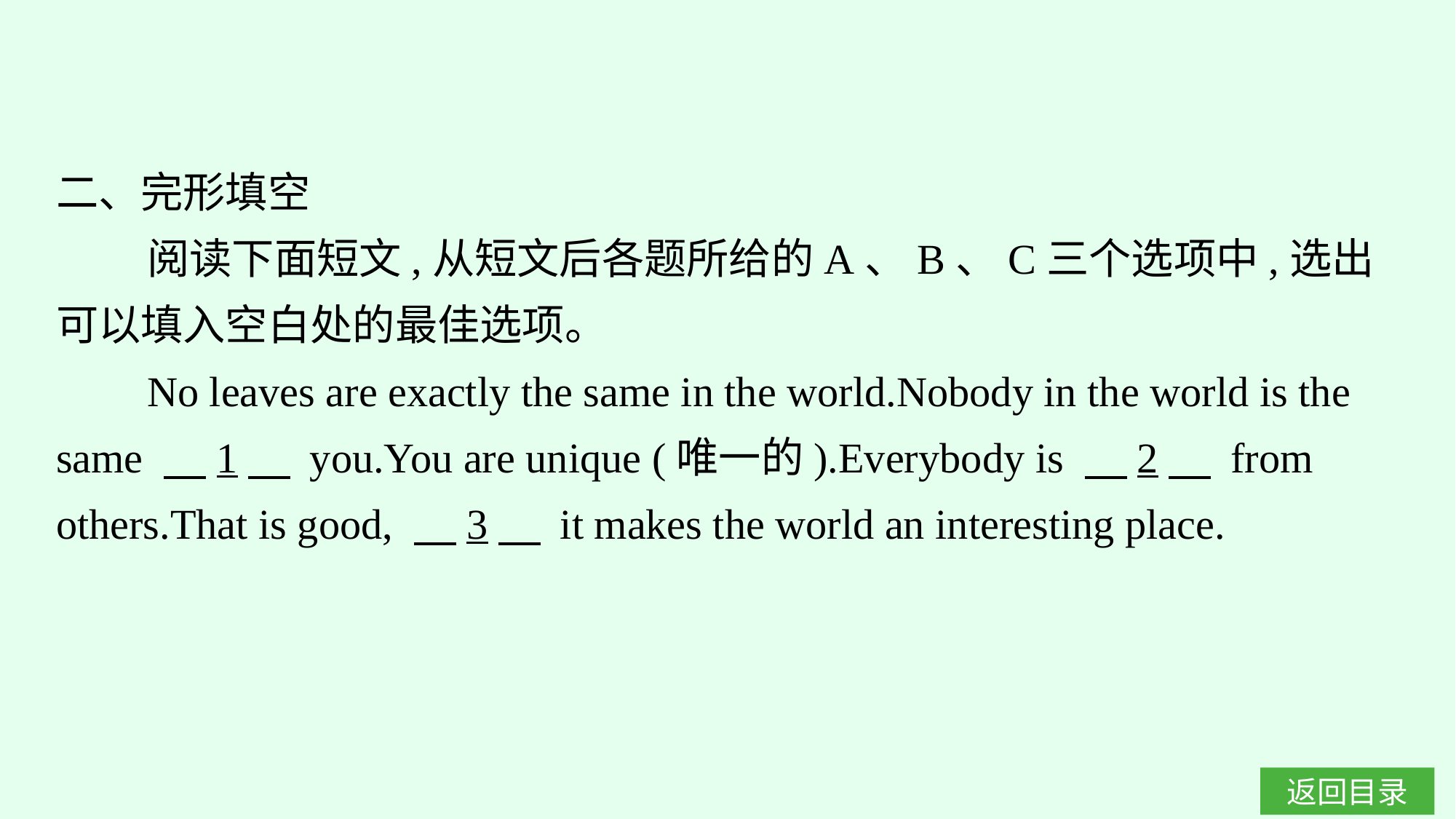

二、完形填空
阅读下面短文,从短文后各题所给的A、B、C三个选项中,选出可以填入空白处的最佳选项。
No leaves are exactly the same in the world.Nobody in the world is the same 　1　 you.You are unique (唯一的).Everybody is 　2　 from others.That is good, 　3　 it makes the world an interesting place.